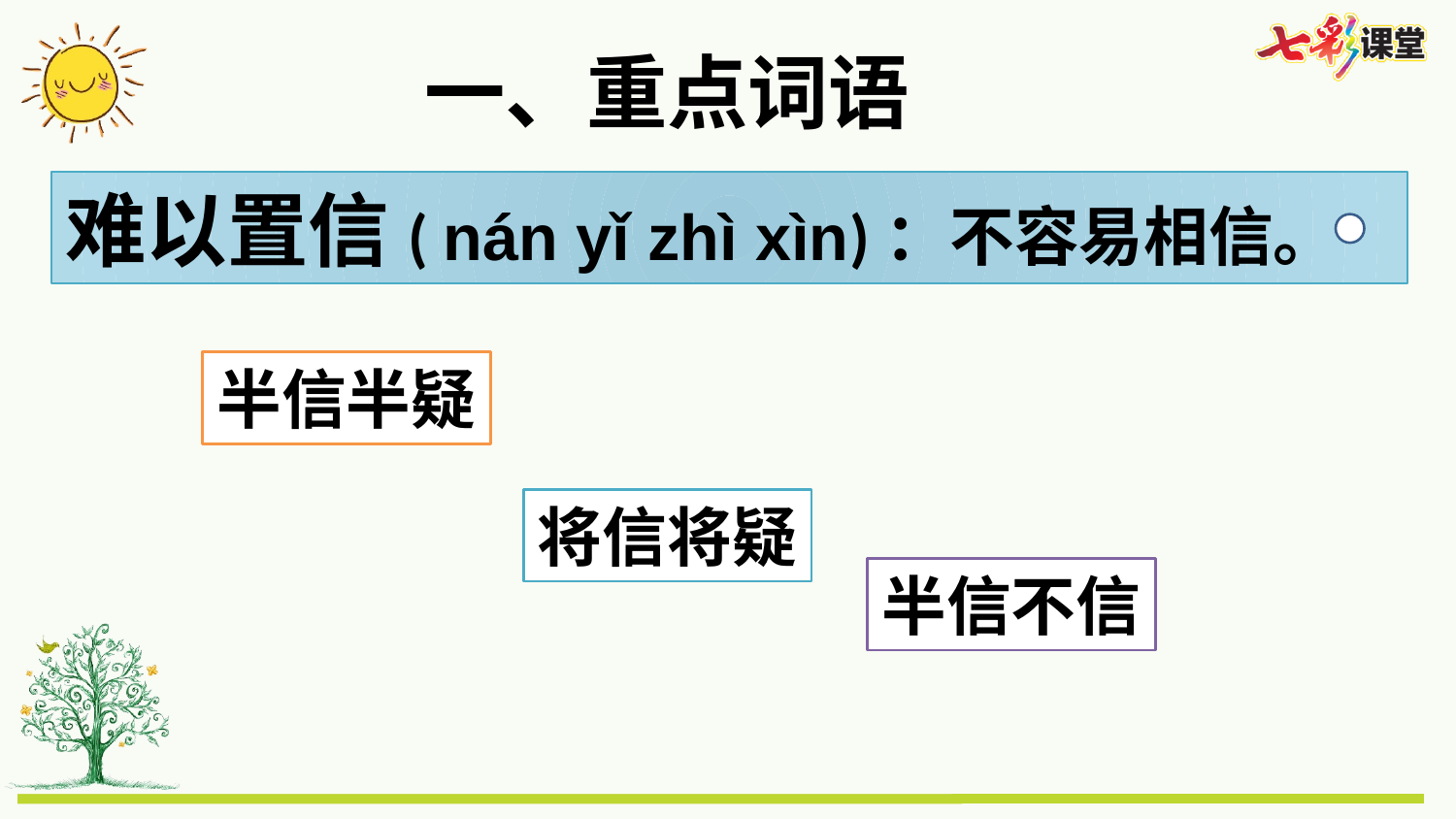

一、重点词语
难以置信( nán yǐ zhì xìn)：不容易相信。

半信半疑
将信将疑
半信不信